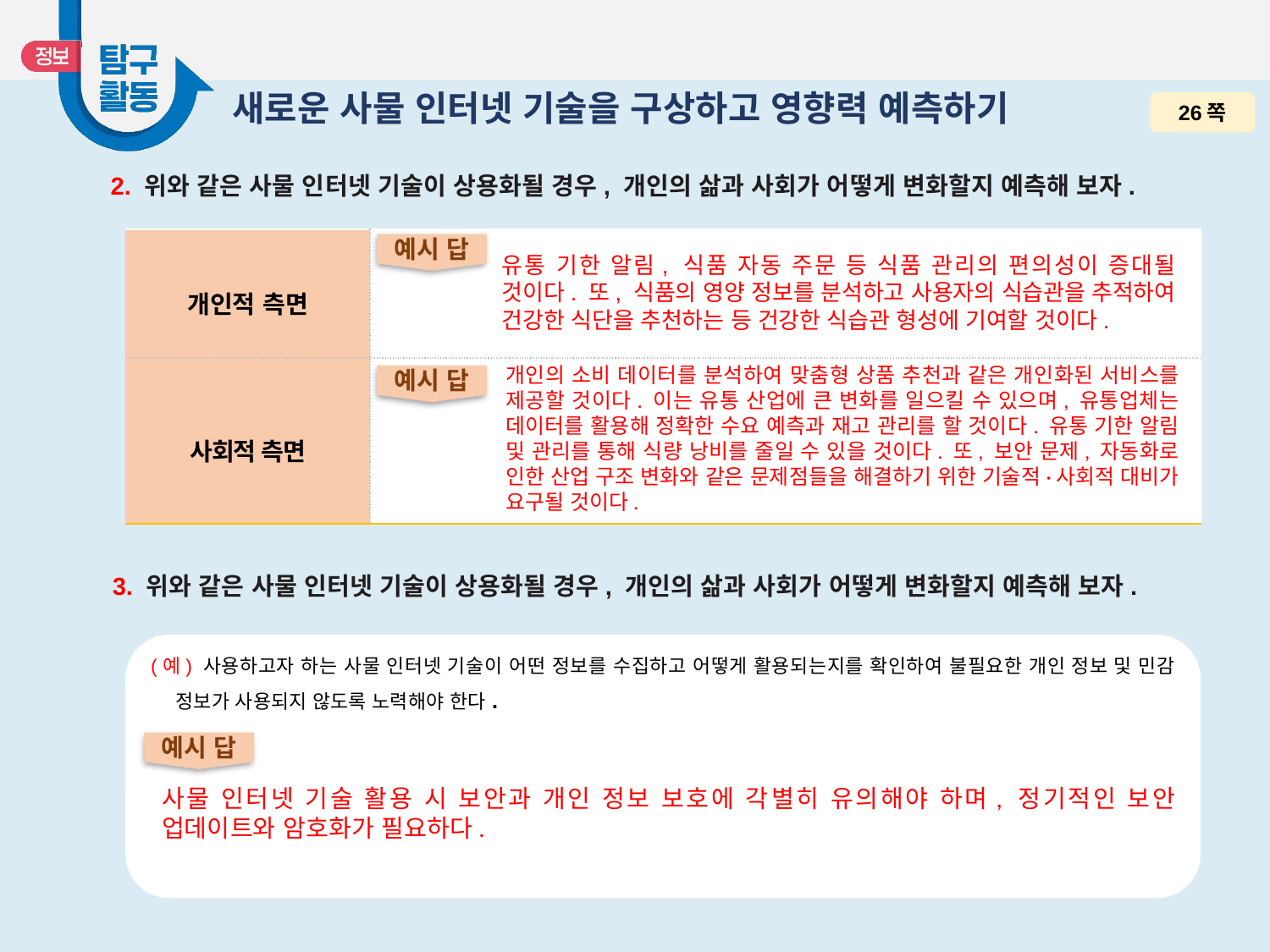

# 새로운 사물 인터넷 기술을 구상하고 영향력 예측하기
26쪽
2. 위와 같은 사물 인터넷 기술이 상용화될 경우, 개인의 삶과 사회가 어떻게 변화할지 예측해 보자.
| 개인적 측면 |  |
| --- | --- |
| 사회적 측면 |  |
예시 답
유통 기한 알림, 식품 자동 주문 등 식품 관리의 편의성이 증대될 것이다. 또, 식품의 영양 정보를 분석하고 사용자의 식습관을 추적하여 건강한 식단을 추천하는 등 건강한 식습관 형성에 기여할 것이다.
개인의 소비 데이터를 분석하여 맞춤형 상품 추천과 같은 개인화된 서비스를 제공할 것이다. 이는 유통 산업에 큰 변화를 일으킬 수 있으며, 유통업체는 데이터를 활용해 정확한 수요 예측과 재고 관리를 할 것이다. 유통 기한 알림 및 관리를 통해 식량 낭비를 줄일 수 있을 것이다. 또, 보안 문제, 자동화로 인한 산업 구조 변화와 같은 문제점들을 해결하기 위한 기술적·사회적 대비가 요구될 것이다.
예시 답
3. 위와 같은 사물 인터넷 기술이 상용화될 경우, 개인의 삶과 사회가 어떻게 변화할지 예측해 보자.
(예) 사용하고자 하는 사물 인터넷 기술이 어떤 정보를 수집하고 어떻게 활용되는지를 확인하여 불필요한 개인 정보 및 민감 정보가 사용되지 않도록 노력해야 한다.
예시 답
사물 인터넷 기술 활용 시 보안과 개인 정보 보호에 각별히 유의해야 하며, 정기적인 보안 업데이트와 암호화가 필요하다.